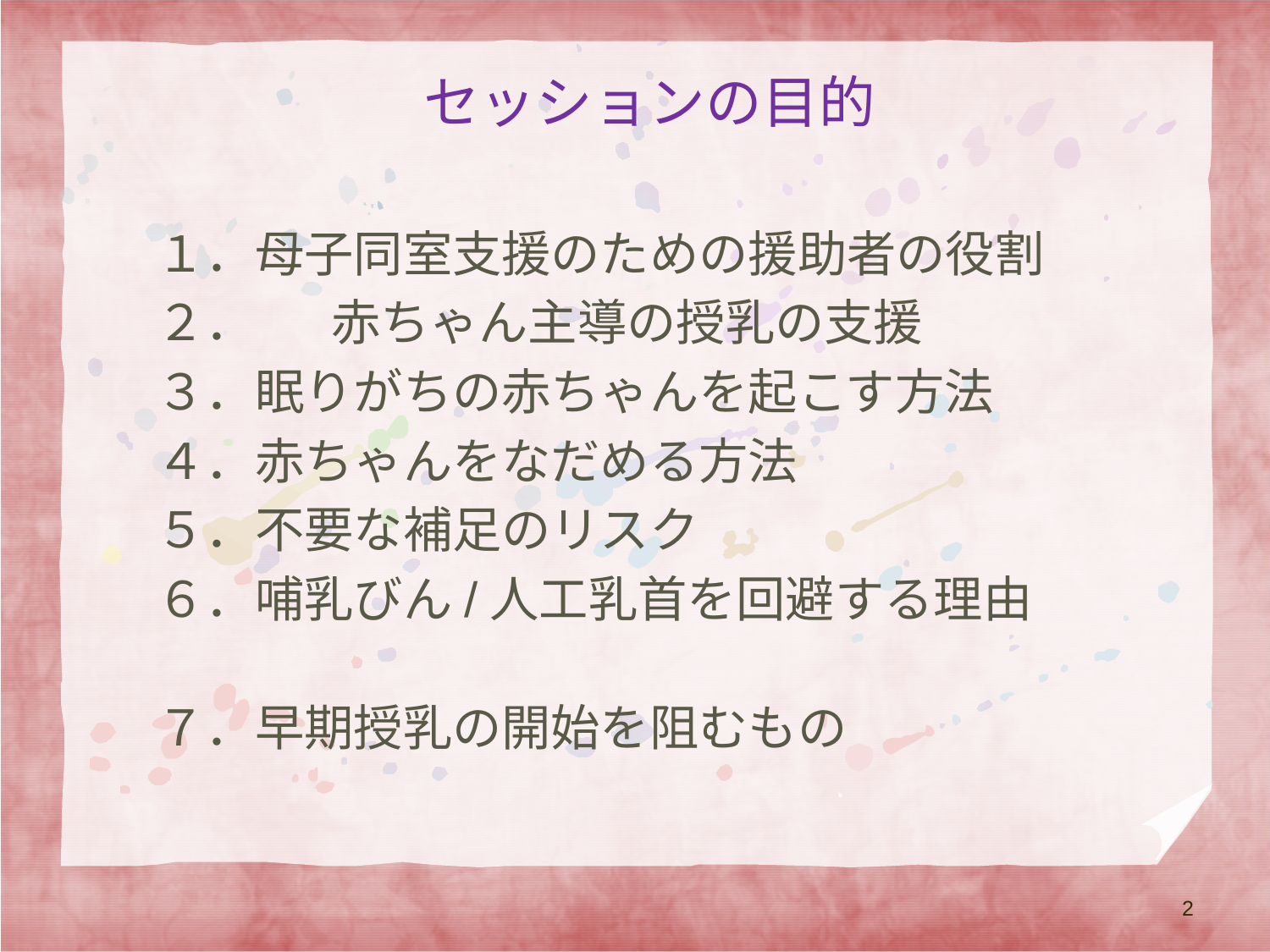

# セッションの目的
１．母子同室支援のための援助者の役割
２．	赤ちゃん主導の授乳の支援
３．眠りがちの赤ちゃんを起こす方法
４．赤ちゃんをなだめる方法
５．不要な補足のリスク
６．哺乳びん/人工乳首を回避する理由
７．早期授乳の開始を阻むもの
2